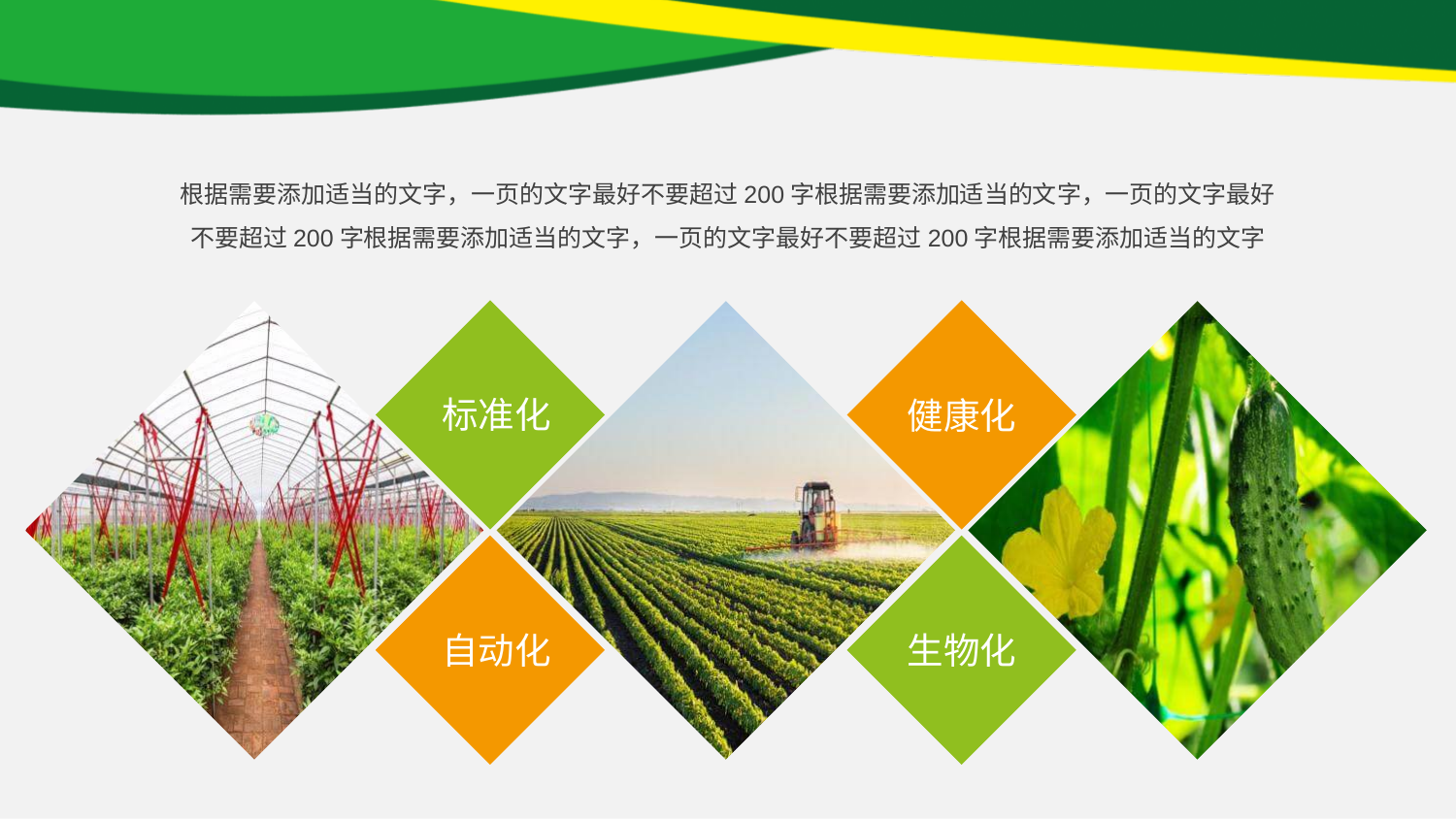

#
根据需要添加适当的文字，一页的文字最好不要超过200字根据需要添加适当的文字，一页的文字最好不要超过200字根据需要添加适当的文字，一页的文字最好不要超过200字根据需要添加适当的文字

标准化
健康化

自动化
生物化